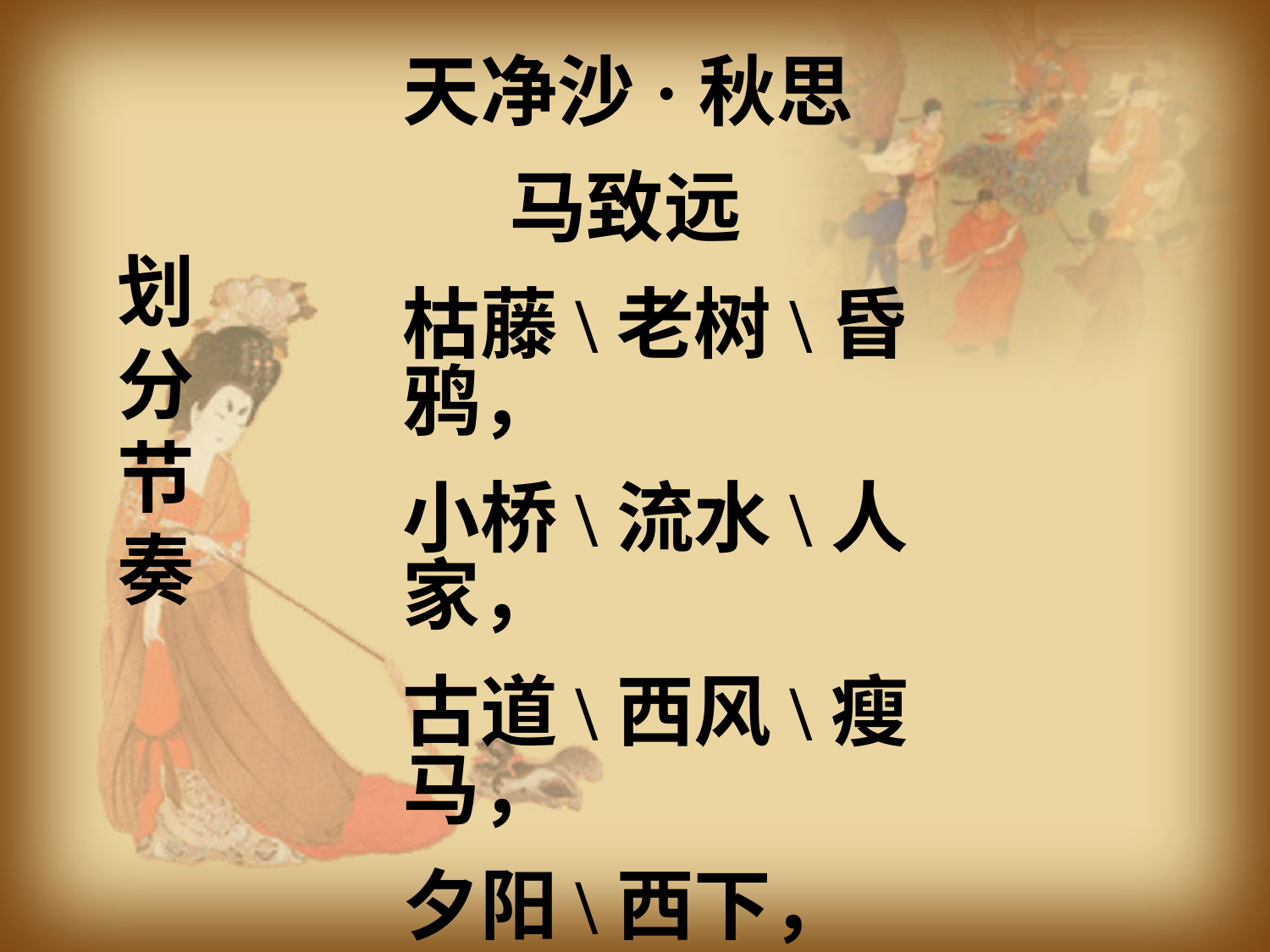

天净沙·秋思
     马致远
枯藤\老树\昏鸦，
小桥\流水\人家，
古道\西风\瘦马，
夕阳\西下，
断肠人\在\天涯。
划分节奏